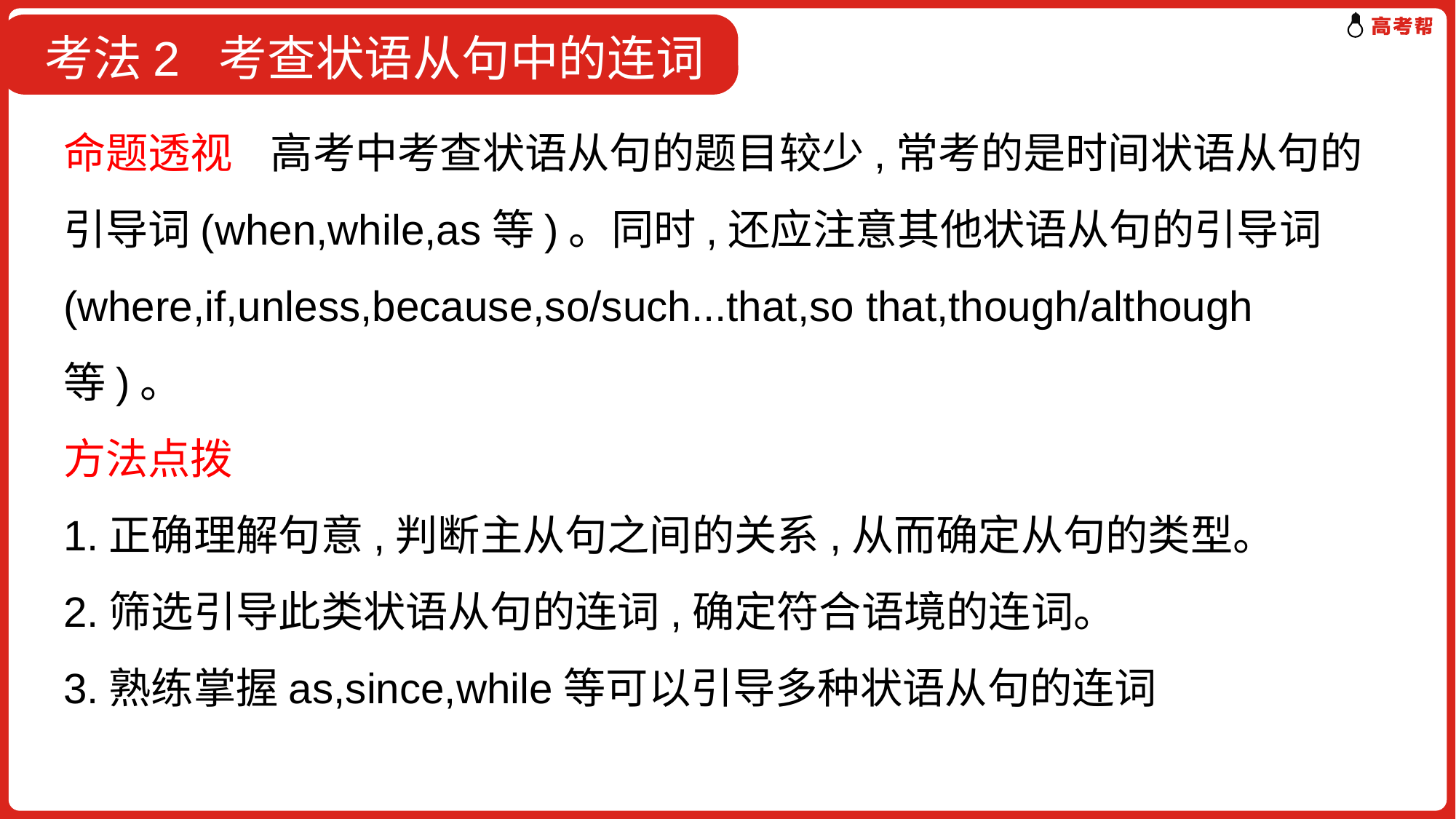

考法2  考查状语从句中的连词
命题透视    高考中考查状语从句的题目较少,常考的是时间状语从句的引导词(when,while,as等)。同时,还应注意其他状语从句的引导词(where,if,unless,because,so/such...that,so that,though/although等)。
方法点拨
1.正确理解句意,判断主从句之间的关系,从而确定从句的类型。
2.筛选引导此类状语从句的连词,确定符合语境的连词。
3.熟练掌握as,since,while等可以引导多种状语从句的连词